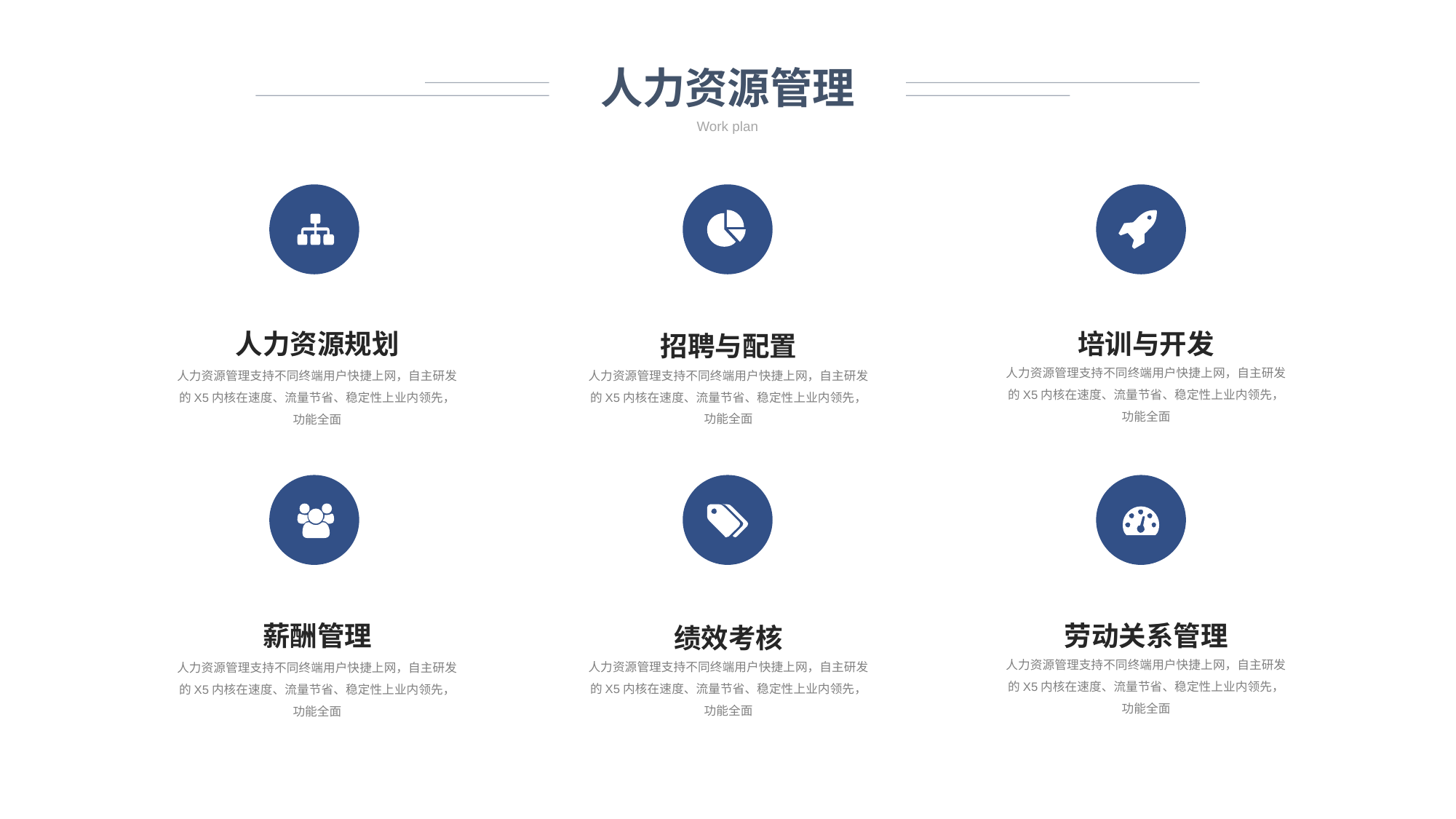

人力资源管理
Work plan

培训与开发
人力资源规划
招聘与配置
人力资源管理支持不同终端用户快捷上网，自主研发的X5内核在速度、流量节省、稳定性上业内领先，功能全面
人力资源管理支持不同终端用户快捷上网，自主研发的X5内核在速度、流量节省、稳定性上业内领先，功能全面
人力资源管理支持不同终端用户快捷上网，自主研发的X5内核在速度、流量节省、稳定性上业内领先，功能全面

劳动关系管理
薪酬管理
绩效考核
人力资源管理支持不同终端用户快捷上网，自主研发的X5内核在速度、流量节省、稳定性上业内领先，功能全面
人力资源管理支持不同终端用户快捷上网，自主研发的X5内核在速度、流量节省、稳定性上业内领先，功能全面
人力资源管理支持不同终端用户快捷上网，自主研发的X5内核在速度、流量节省、稳定性上业内领先，功能全面